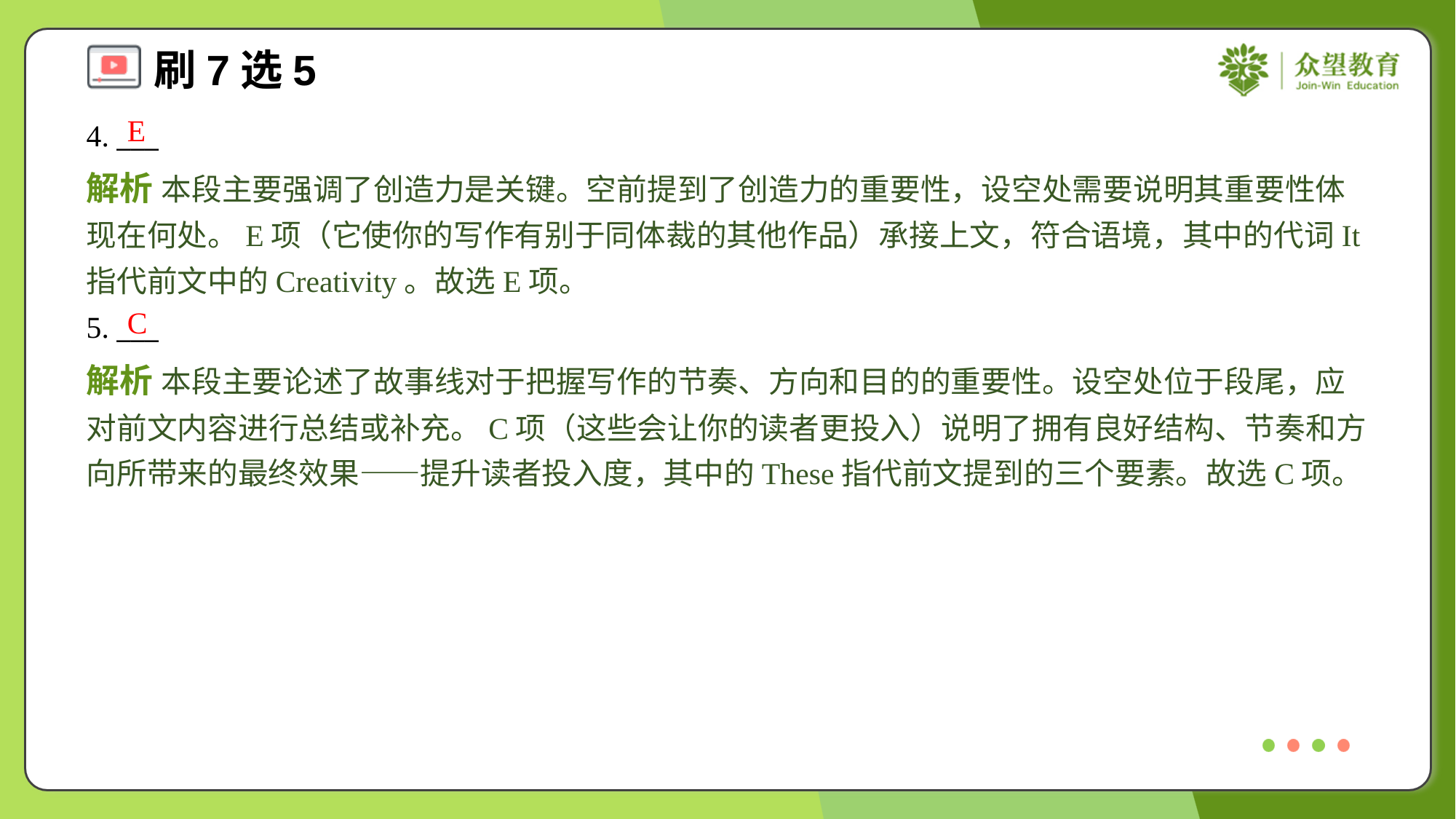

E
4. ___
解析 本段主要强调了创造力是关键。空前提到了创造力的重要性，设空处需要说明其重要性体现在何处。E项（它使你的写作有别于同体裁的其他作品）承接上文，符合语境，其中的代词It指代前文中的Creativity。故选E项。
C
5. ___
解析 本段主要论述了故事线对于把握写作的节奏、方向和目的的重要性。设空处位于段尾，应对前文内容进行总结或补充。C项（这些会让你的读者更投入）说明了拥有良好结构、节奏和方向所带来的最终效果——提升读者投入度，其中的These指代前文提到的三个要素。故选C项。